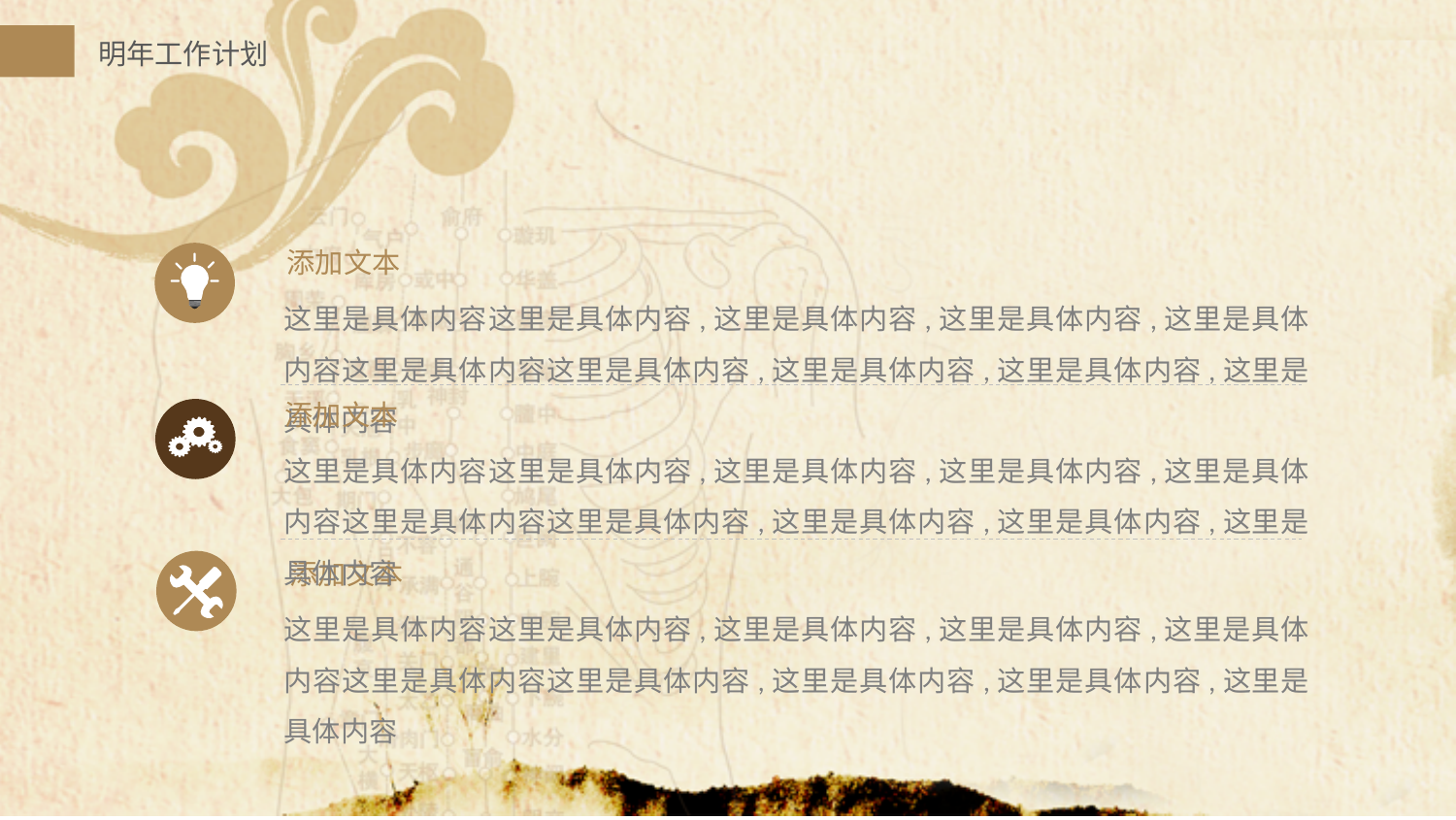

添加文本

这里是具体内容这里是具体内容,这里是具体内容,这里是具体内容,这里是具体内容这里是具体内容这里是具体内容,这里是具体内容,这里是具体内容,这里是具体内容
添加文本

这里是具体内容这里是具体内容,这里是具体内容,这里是具体内容,这里是具体内容这里是具体内容这里是具体内容,这里是具体内容,这里是具体内容,这里是具体内容
添加文本

这里是具体内容这里是具体内容,这里是具体内容,这里是具体内容,这里是具体内容这里是具体内容这里是具体内容,这里是具体内容,这里是具体内容,这里是具体内容